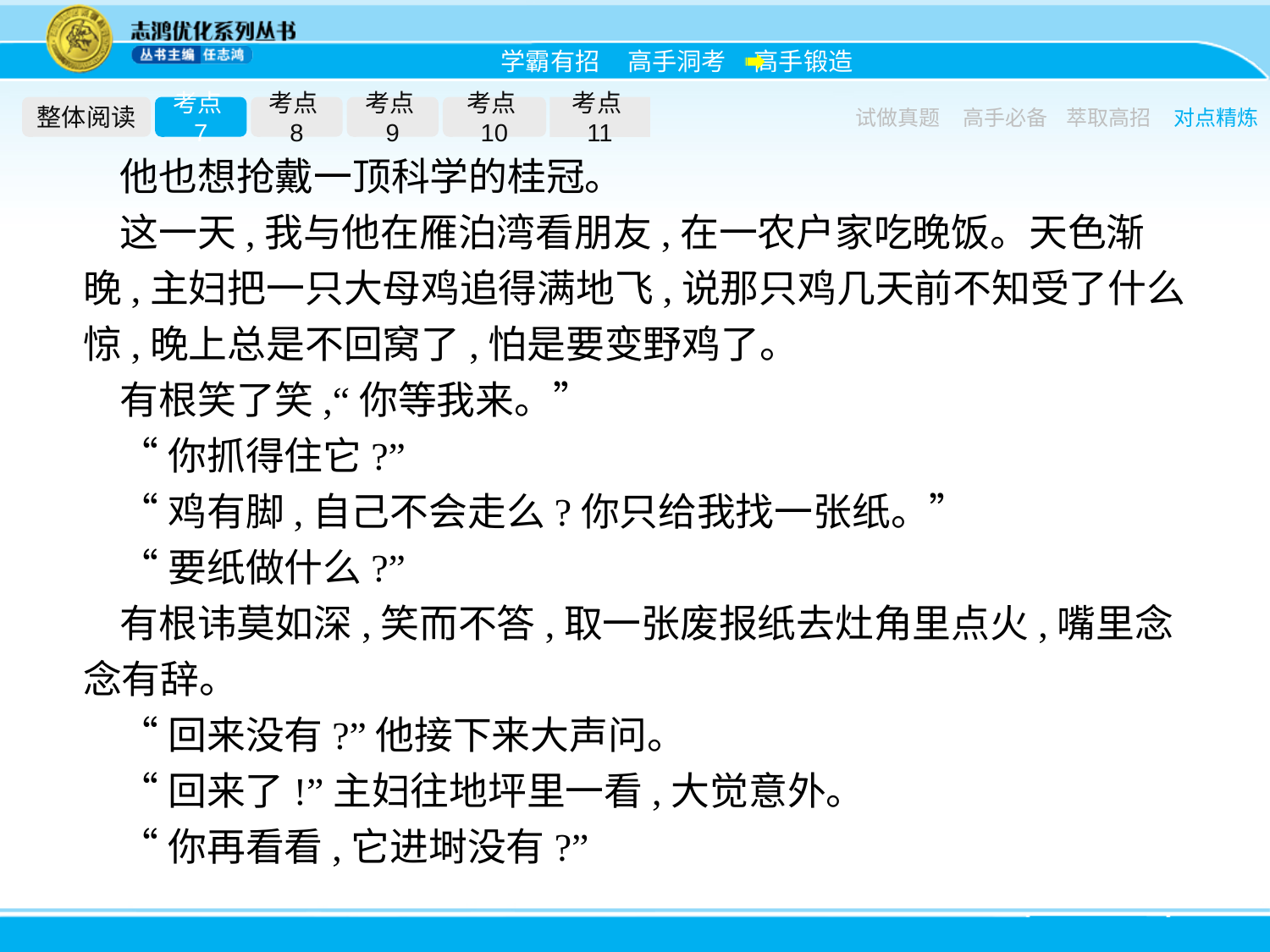

整体阅读
考点7
考点8
考点9
考点10
考点11
试做真题
高手必备
萃取高招
对点精炼
他也想抢戴一顶科学的桂冠。
这一天,我与他在雁泊湾看朋友,在一农户家吃晚饭。天色渐晚,主妇把一只大母鸡追得满地飞,说那只鸡几天前不知受了什么惊,晚上总是不回窝了,怕是要变野鸡了。
有根笑了笑,“你等我来。”
“你抓得住它?”
“鸡有脚,自己不会走么?你只给我找一张纸。”
“要纸做什么?”
有根讳莫如深,笑而不答,取一张废报纸去灶角里点火,嘴里念念有辞。
“回来没有?”他接下来大声问。
“回来了!”主妇往地坪里一看,大觉意外。
“你再看看,它进埘没有?”